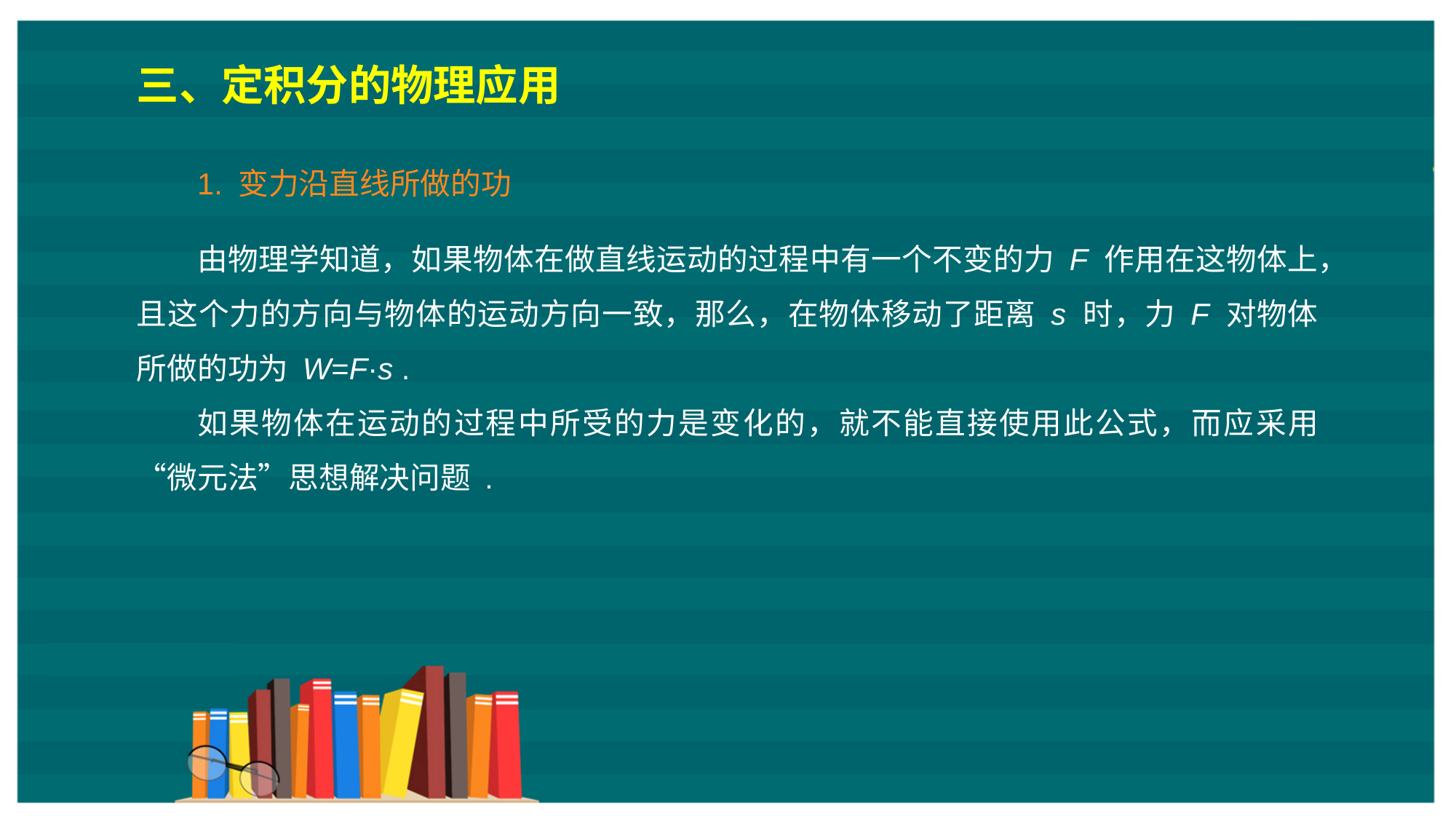

三、定积分的物理应用
1. 变力沿直线所做的功
由物理学知道，如果物体在做直线运动的过程中有一个不变的力 F 作用在这物体上，且这个力的方向与物体的运动方向一致，那么，在物体移动了距离 s 时，力 F 对物体所做的功为 W=F·s .
如果物体在运动的过程中所受的力是变化的，就不能直接使用此公式，而应采用“微元法”思想解决问题 .